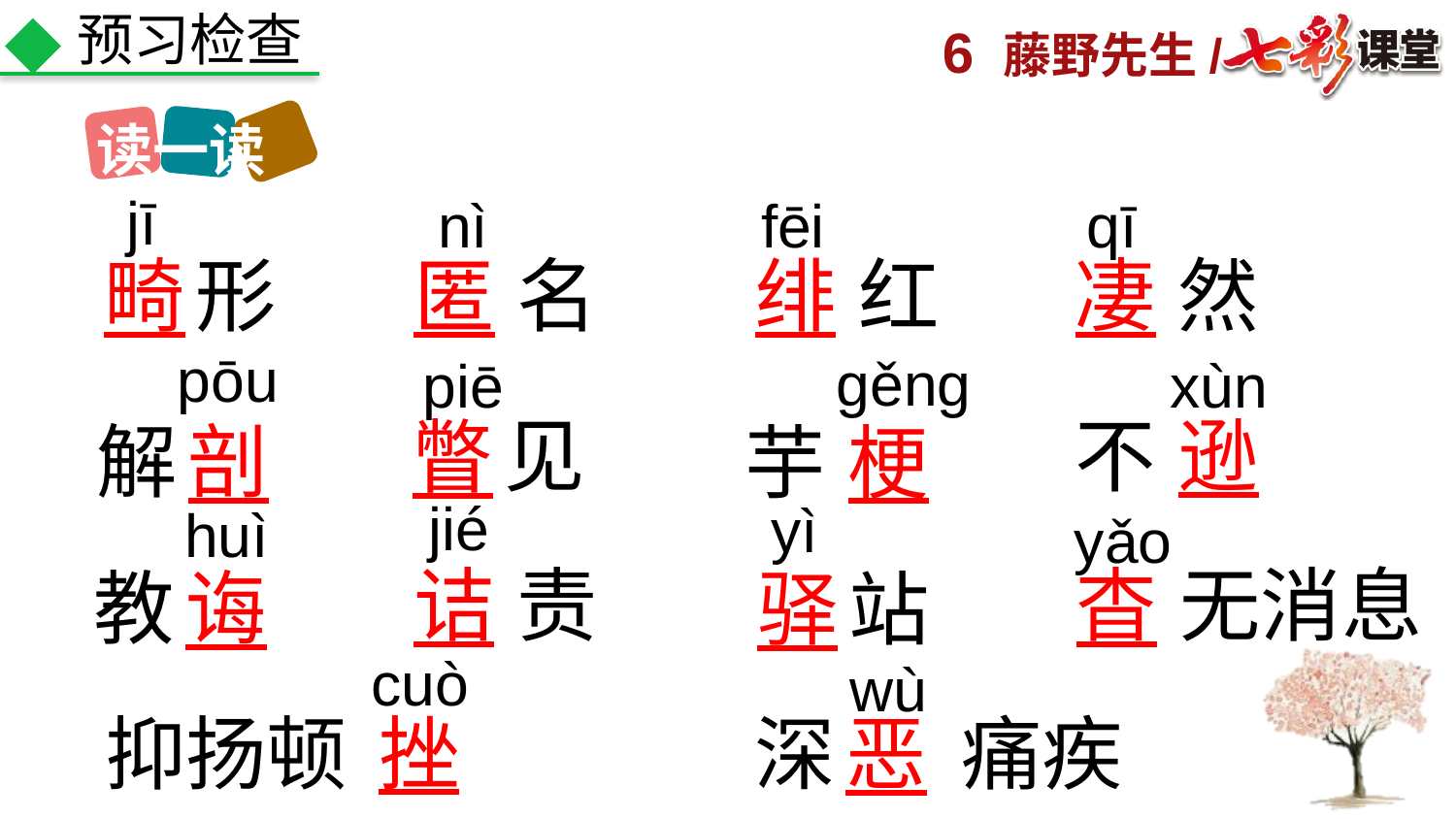

预习检查

读一读

jī
nì
fēi
qī
畸
形
匿
名
绯
红
凄
然
pōu
gěng
piē
xùn
见
不
逊
瞥
解
剖
芋
梗
jié
yì
huì
yǎo
诘
责
杳
无消息
教
诲
驿
站
cuò
wù
抑扬顿
挫
深
恶
痛疾